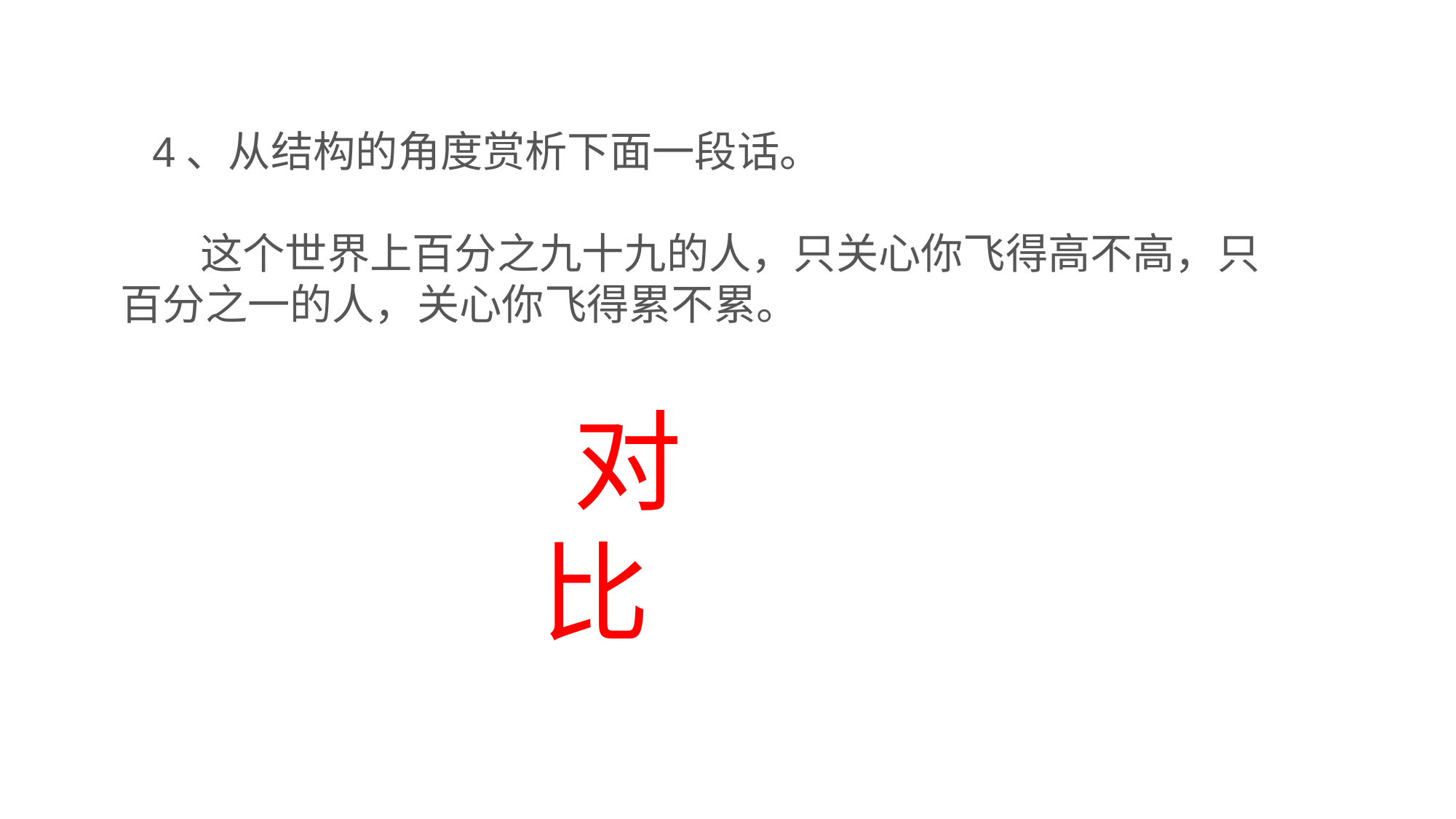

4、从结构的角度赏析下面一段话。

    这个世界上百分之九十九的人，只关心你飞得高不高，只百分之一的人，关心你飞得累不累。

对比